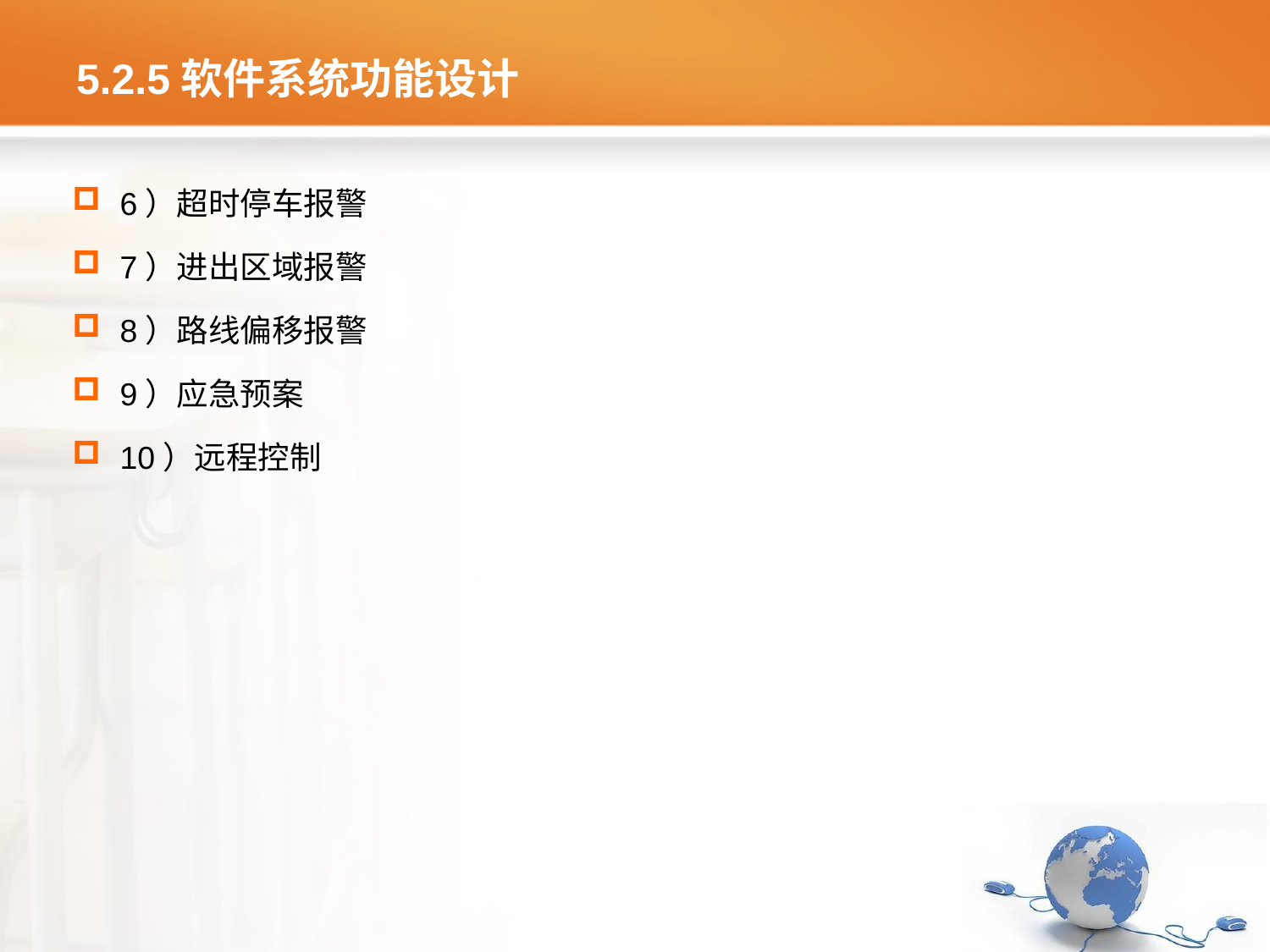

# 5.2.5软件系统功能设计
6）超时停车报警
7）进出区域报警
8）路线偏移报警
9）应急预案
10）远程控制